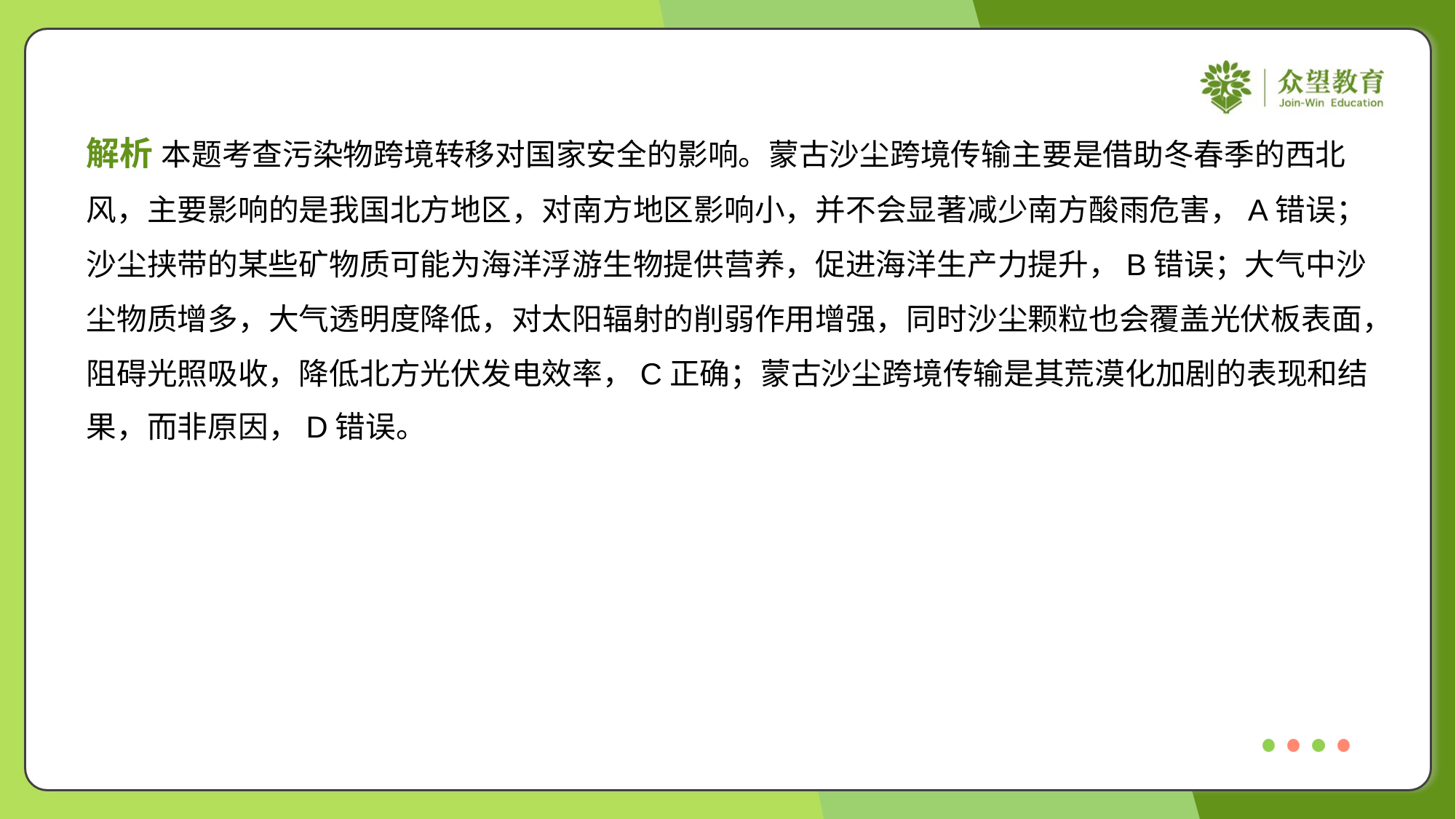

解析 本题考查污染物跨境转移对国家安全的影响。蒙古沙尘跨境传输主要是借助冬春季的西北
风，主要影响的是我国北方地区，对南方地区影响小，并不会显著减少南方酸雨危害，A错误；
沙尘挟带的某些矿物质可能为海洋浮游生物提供营养，促进海洋生产力提升，B错误；大气中沙
尘物质增多，大气透明度降低，对太阳辐射的削弱作用增强，同时沙尘颗粒也会覆盖光伏板表面，
阻碍光照吸收，降低北方光伏发电效率，C正确；蒙古沙尘跨境传输是其荒漠化加剧的表现和结
果，而非原因，D错误。